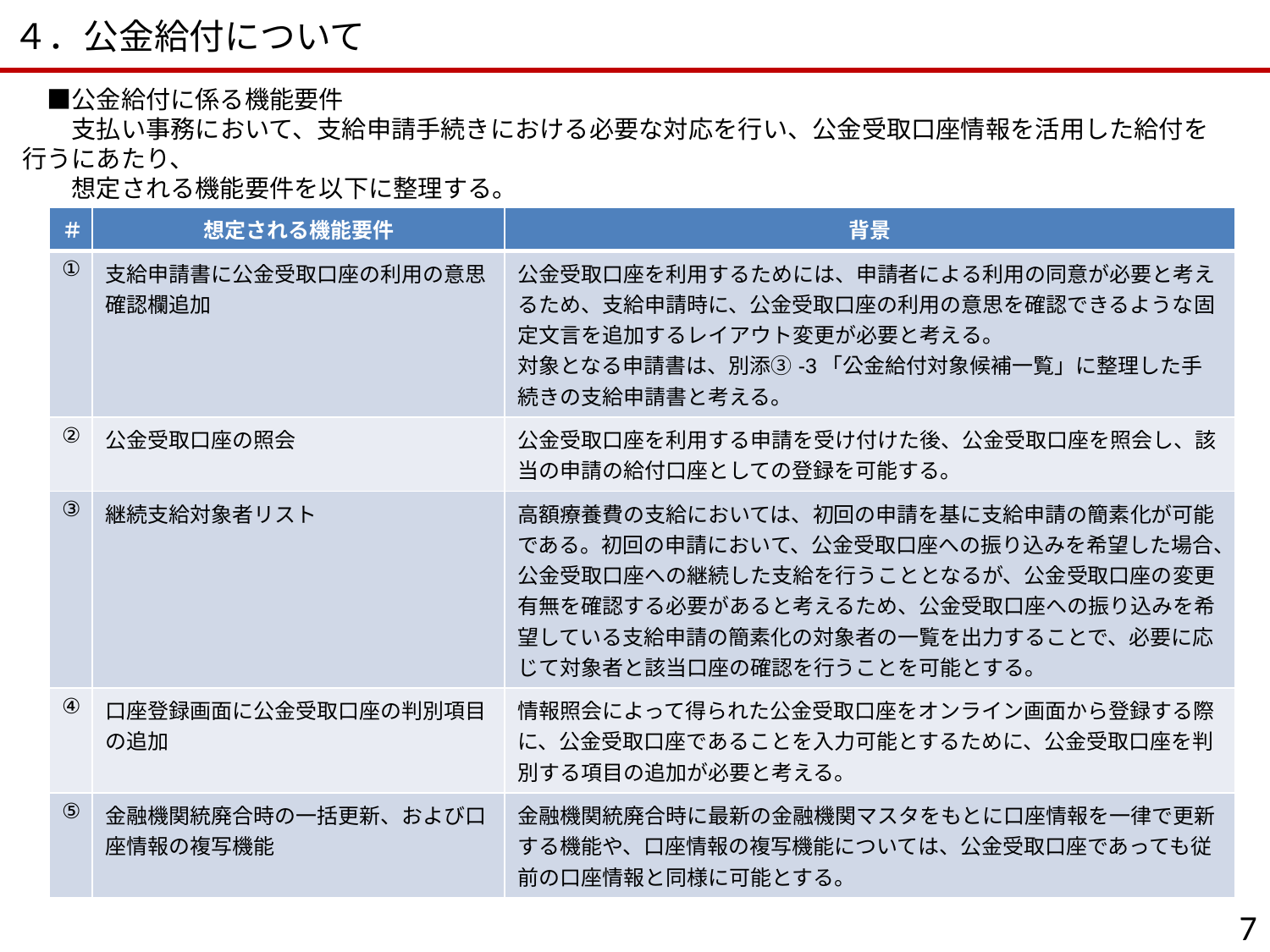

４．公金給付について
　■公金給付に係る機能要件
　　支払い事務において、支給申請手続きにおける必要な対応を行い、公金受取口座情報を活用した給付を行うにあたり、
　　想定される機能要件を以下に整理する。

| ＃ | 想定される機能要件 | 背景 |
| --- | --- | --- |
| ① | 支給申請書に公金受取口座の利用の意思確認欄追加 | 公金受取口座を利用するためには、申請者による利用の同意が必要と考えるため、支給申請時に、公金受取口座の利用の意思を確認できるような固定文言を追加するレイアウト変更が必要と考える。 対象となる申請書は、別添③-3「公金給付対象候補一覧」に整理した手続きの支給申請書と考える。 |
| ② | 公金受取口座の照会 | 公金受取口座を利用する申請を受け付けた後、公金受取口座を照会し、該当の申請の給付口座としての登録を可能する。 |
| ③ | 継続支給対象者リスト | 高額療養費の支給においては、初回の申請を基に支給申請の簡素化が可能である。初回の申請において、公金受取口座への振り込みを希望した場合、公金受取口座への継続した支給を行うこととなるが、公金受取口座の変更有無を確認する必要があると考えるため、公金受取口座への振り込みを希望している支給申請の簡素化の対象者の一覧を出力することで、必要に応じて対象者と該当口座の確認を行うことを可能とする。 |
| ④ | 口座登録画面に公金受取口座の判別項目の追加 | 情報照会によって得られた公金受取口座をオンライン画面から登録する際に、公金受取口座であることを入力可能とするために、公金受取口座を判別する項目の追加が必要と考える。 |
| ⑤ | 金融機関統廃合時の一括更新、および口座情報の複写機能 | 金融機関統廃合時に最新の金融機関マスタをもとに口座情報を一律で更新する機能や、口座情報の複写機能については、公金受取口座であっても従前の口座情報と同様に可能とする。 |
7